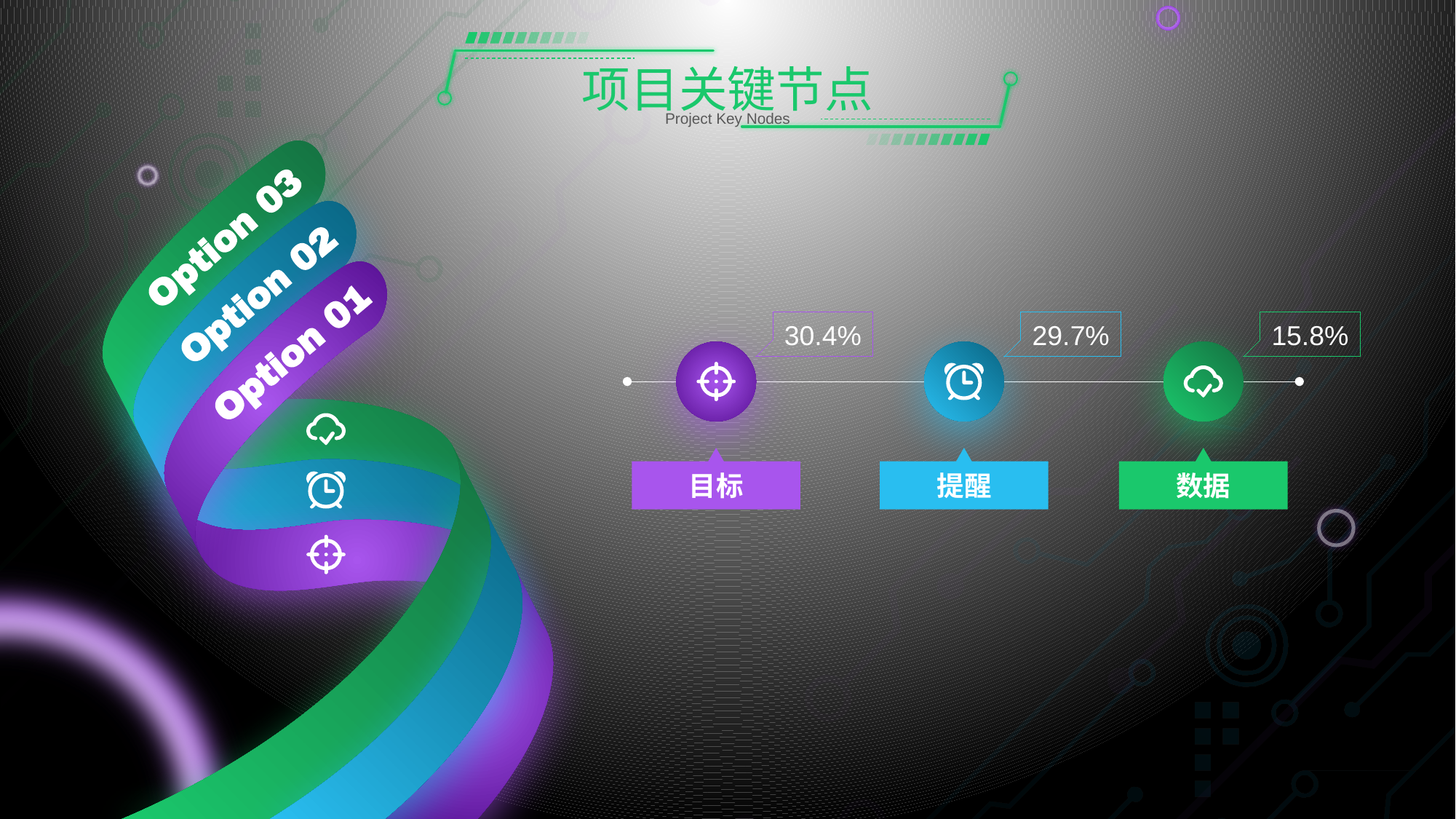

# 项目关键节点
Project Key Nodes

Option 03

Option 02

30.4%
29.7%
15.8%
Option 01

目标
提醒
数据